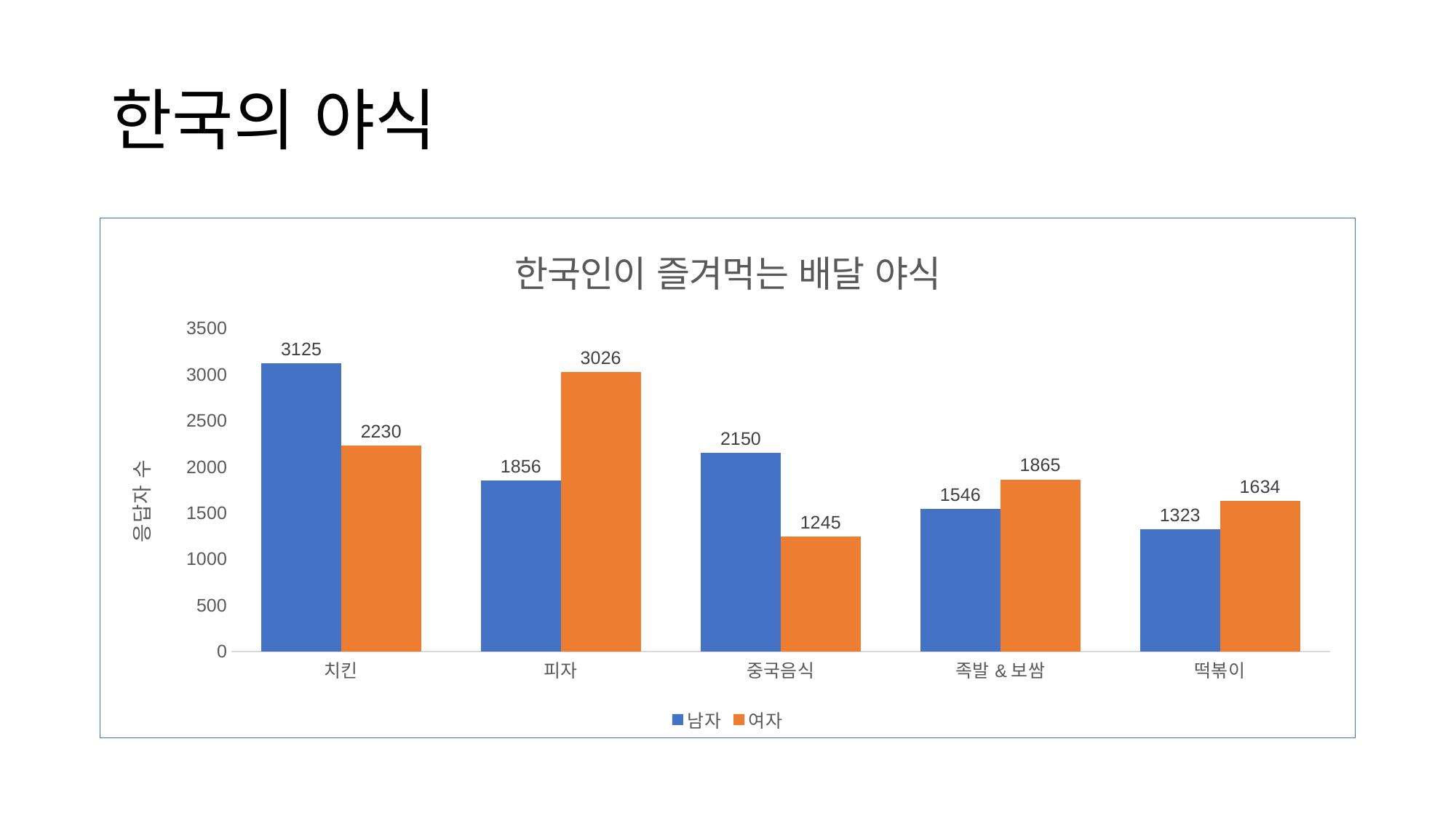

# 한국의 야식

### Chart: 한국인이 즐겨먹는 배달 야식

| Category | 남자 | 여자 |
|---|---|---|
| 치킨 | 3125.0 | 2230.0 |
| 피자 | 1856.0 | 3026.0 |
| 중국음식 | 2150.0 | 1245.0 |
| 족발&보쌈 | 1546.0 | 1865.0 |
| 떡볶이 | 1323.0 | 1634.0 |